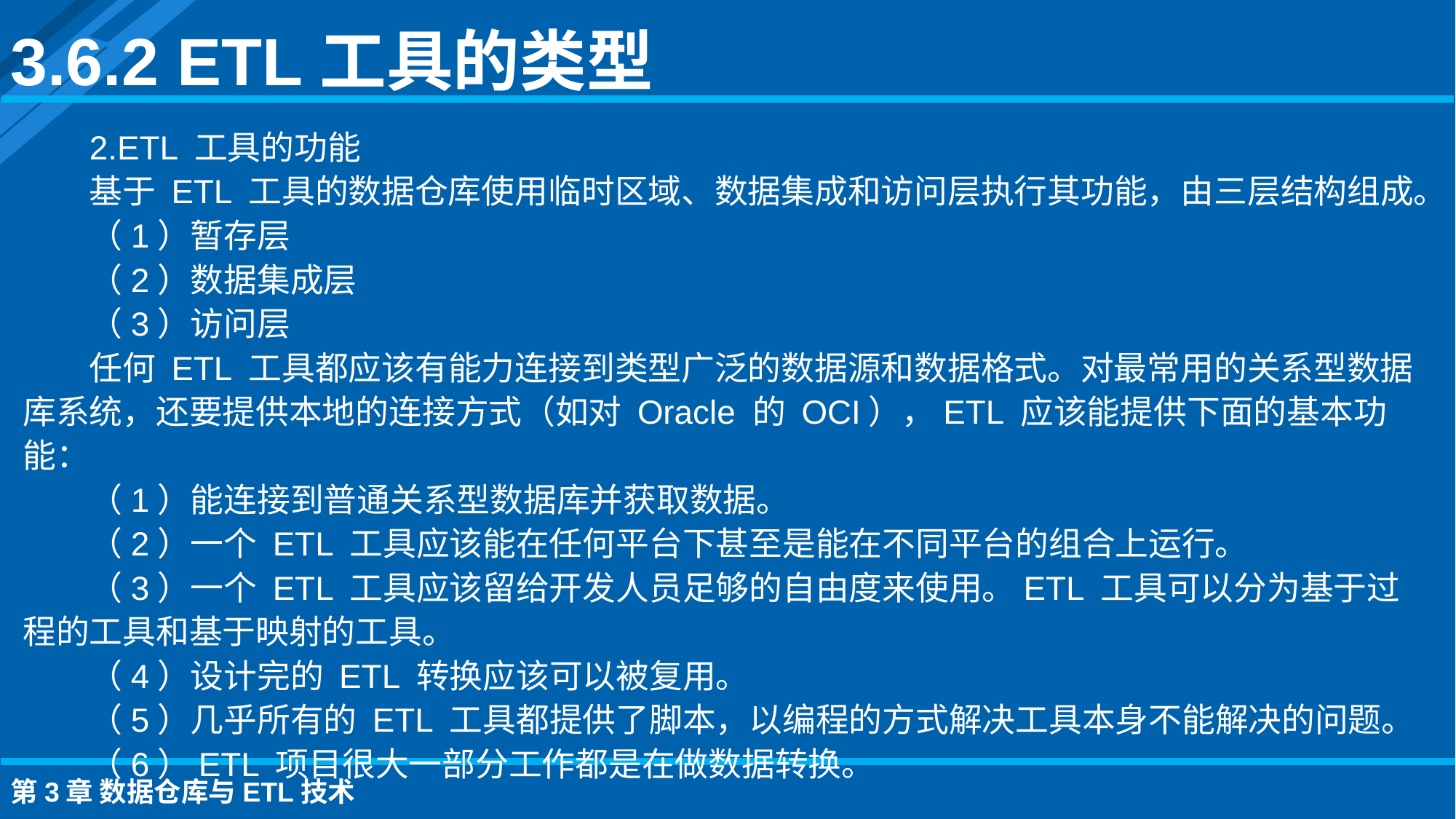

3.6.2 ETL工具的类型

2.ETL 工具的功能
基于 ETL 工具的数据仓库使用临时区域、数据集成和访问层执行其功能，由三层结构组成。
（1）暂存层
（2）数据集成层
（3）访问层
任何 ETL 工具都应该有能力连接到类型广泛的数据源和数据格式。对最常用的关系型数据库系统，还要提供本地的连接方式（如对 Oracle 的 OCI），ETL 应该能提供下面的基本功能：
（1）能连接到普通关系型数据库并获取数据。
（2）一个 ETL 工具应该能在任何平台下甚至是能在不同平台的组合上运行。
（3）一个 ETL 工具应该留给开发人员足够的自由度来使用。ETL 工具可以分为基于过程的工具和基于映射的工具。
（4）设计完的 ETL 转换应该可以被复用。
（5）几乎所有的 ETL 工具都提供了脚本，以编程的方式解决工具本身不能解决的问题。
（6）ETL 项目很大一部分工作都是在做数据转换。
第3章 数据仓库与ETL技术